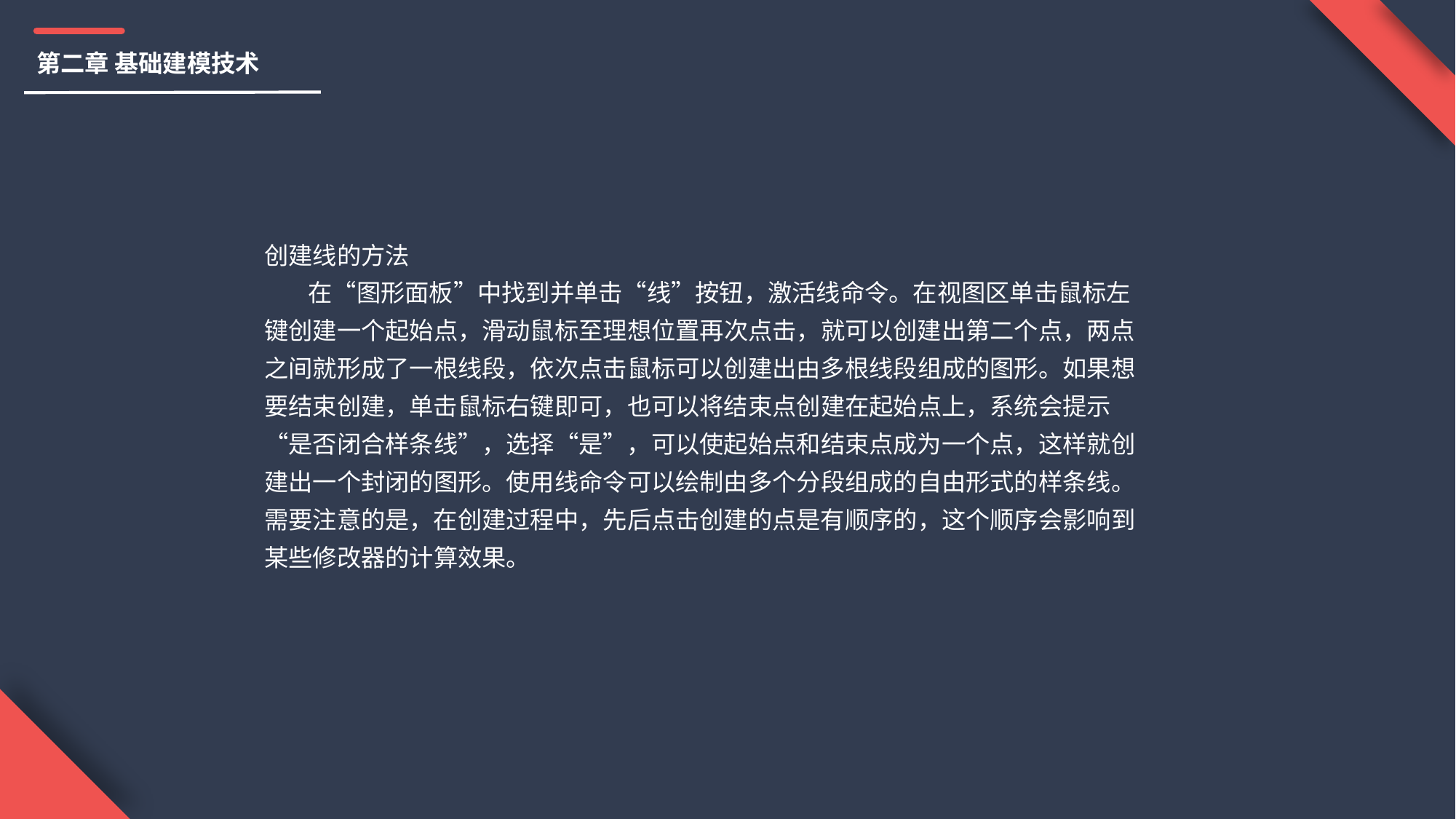

第二章 基础建模技术
创建线的方法
       在“图形面板”中找到并单击“线”按钮，激活线命令。在视图区单击鼠标左键创建一个起始点，滑动鼠标至理想位置再次点击，就可以创建出第二个点，两点之间就形成了一根线段，依次点击鼠标可以创建出由多根线段组成的图形。如果想要结束创建，单击鼠标右键即可，也可以将结束点创建在起始点上，系统会提示“是否闭合样条线”，选择“是”，可以使起始点和结束点成为一个点，这样就创建出一个封闭的图形。使用线命令可以绘制由多个分段组成的自由形式的样条线。需要注意的是，在创建过程中，先后点击创建的点是有顺序的，这个顺序会影响到某些修改器的计算效果。